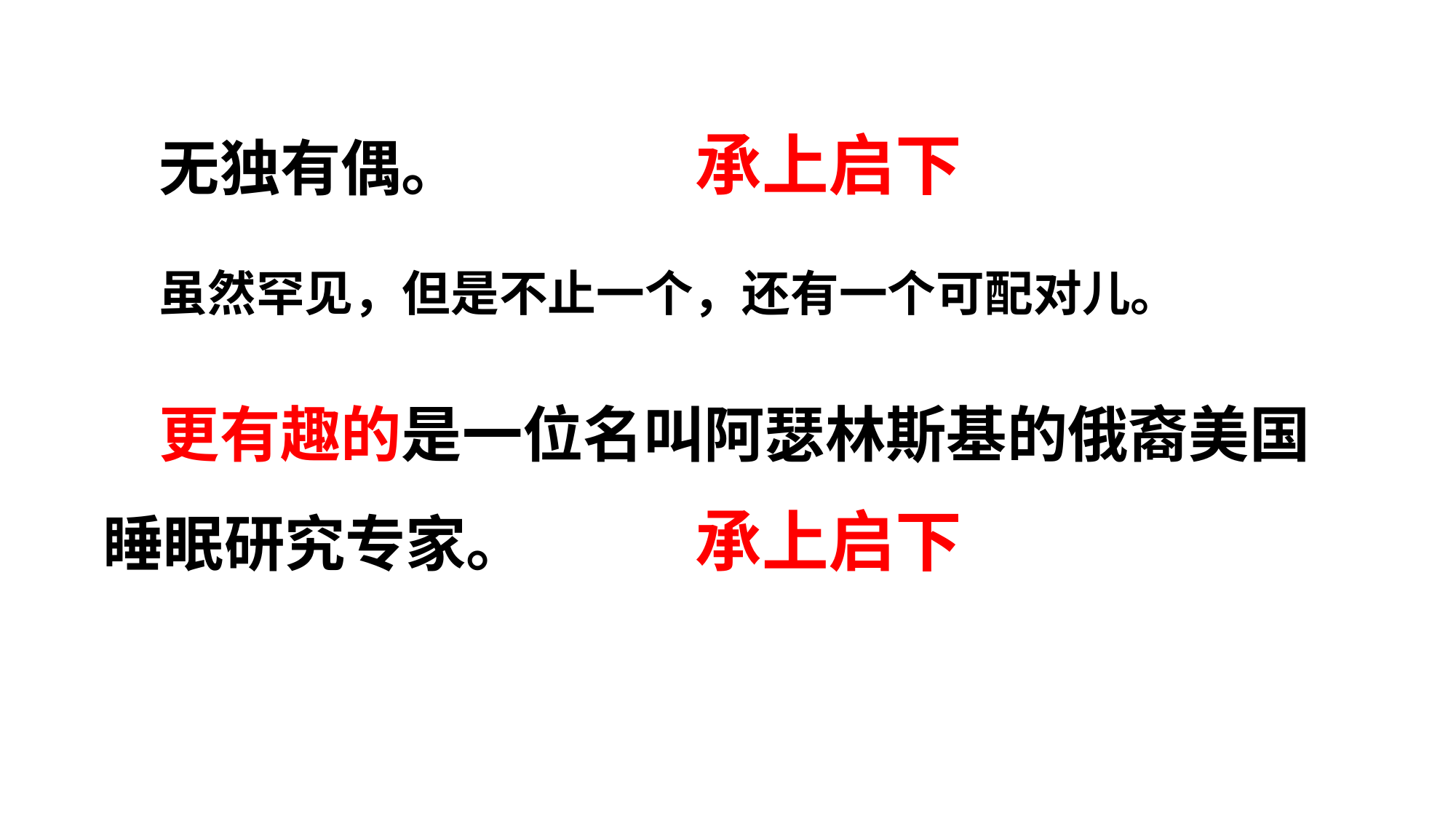

无独有偶。
承上启下
   虽然罕见，但是不止一个，还有一个可配对儿。
   更有趣的是一位名叫阿瑟林斯基的俄裔美国睡眠研究专家。
承上启下